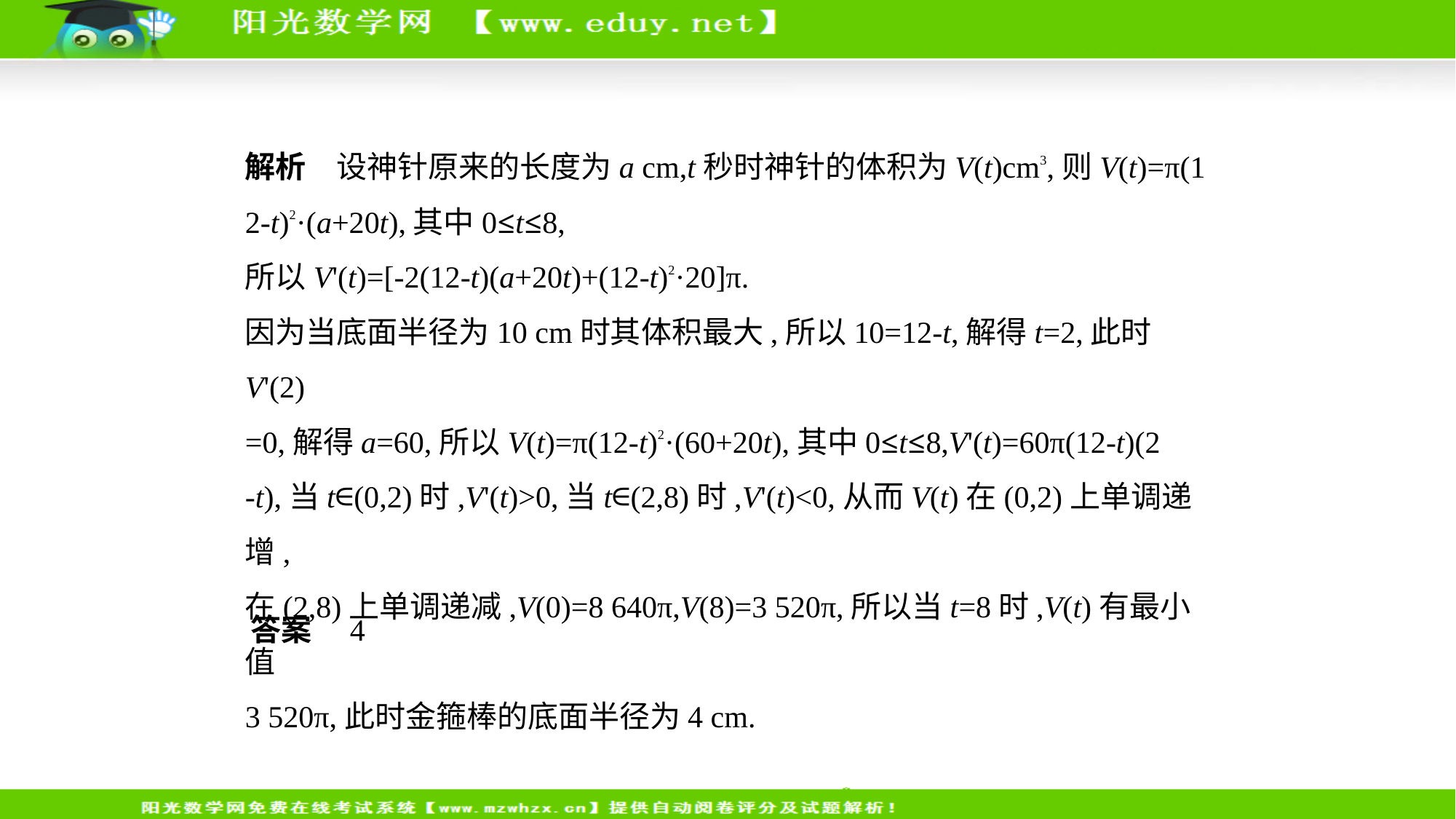

解析　设神针原来的长度为a cm,t秒时神针的体积为V(t)cm3,则V(t)=π(1
2-t)2·(a+20t),其中0≤t≤8,
所以V'(t)=[-2(12-t)(a+20t)+(12-t)2·20]π.
因为当底面半径为10 cm时其体积最大,所以10=12-t,解得t=2,此时V'(2)
=0,解得a=60,所以V(t)=π(12-t)2·(60+20t),其中0≤t≤8,V'(t)=60π(12-t)(2
-t),当t∈(0,2)时,V'(t)>0,当t∈(2,8)时,V'(t)<0,从而V(t)在(0,2)上单调递增,
在(2,8)上单调递减,V(0)=8 640π,V(8)=3 520π,所以当t=8时,V(t)有最小值
3 520π,此时金箍棒的底面半径为4 cm.
答案　4